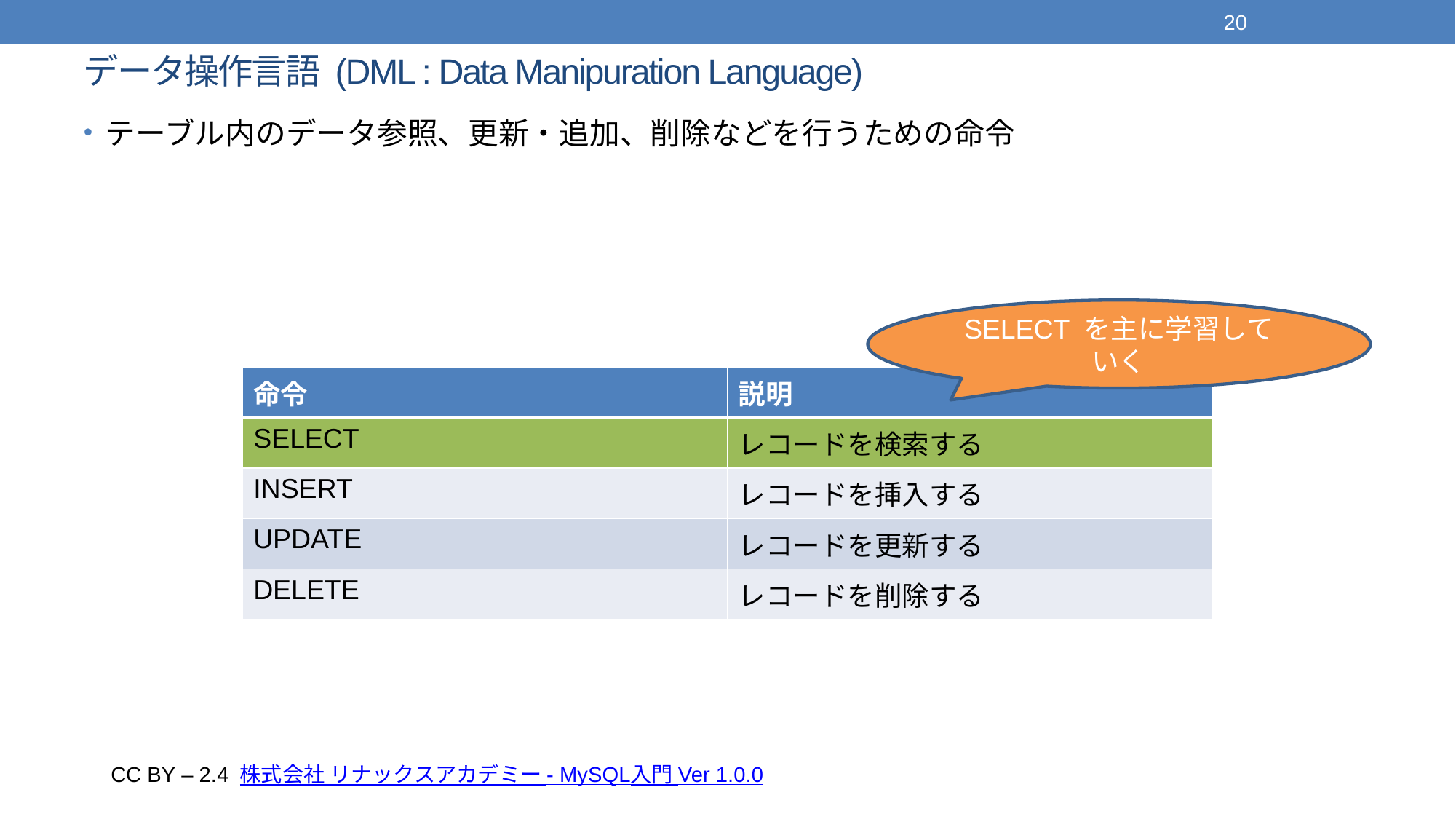

20
# データ操作言語 (DML : Data Manipuration Language)
テーブル内のデータ参照、更新・追加、削除などを行うための命令
SELECT を主に学習していく
| 命令 | 説明 |
| --- | --- |
| SELECT | レコードを検索する |
| INSERT | レコードを挿入する |
| UPDATE | レコードを更新する |
| DELETE | レコードを削除する |
CC BY – 2.4 株式会社 リナックスアカデミー - MySQL入門 Ver 1.0.0